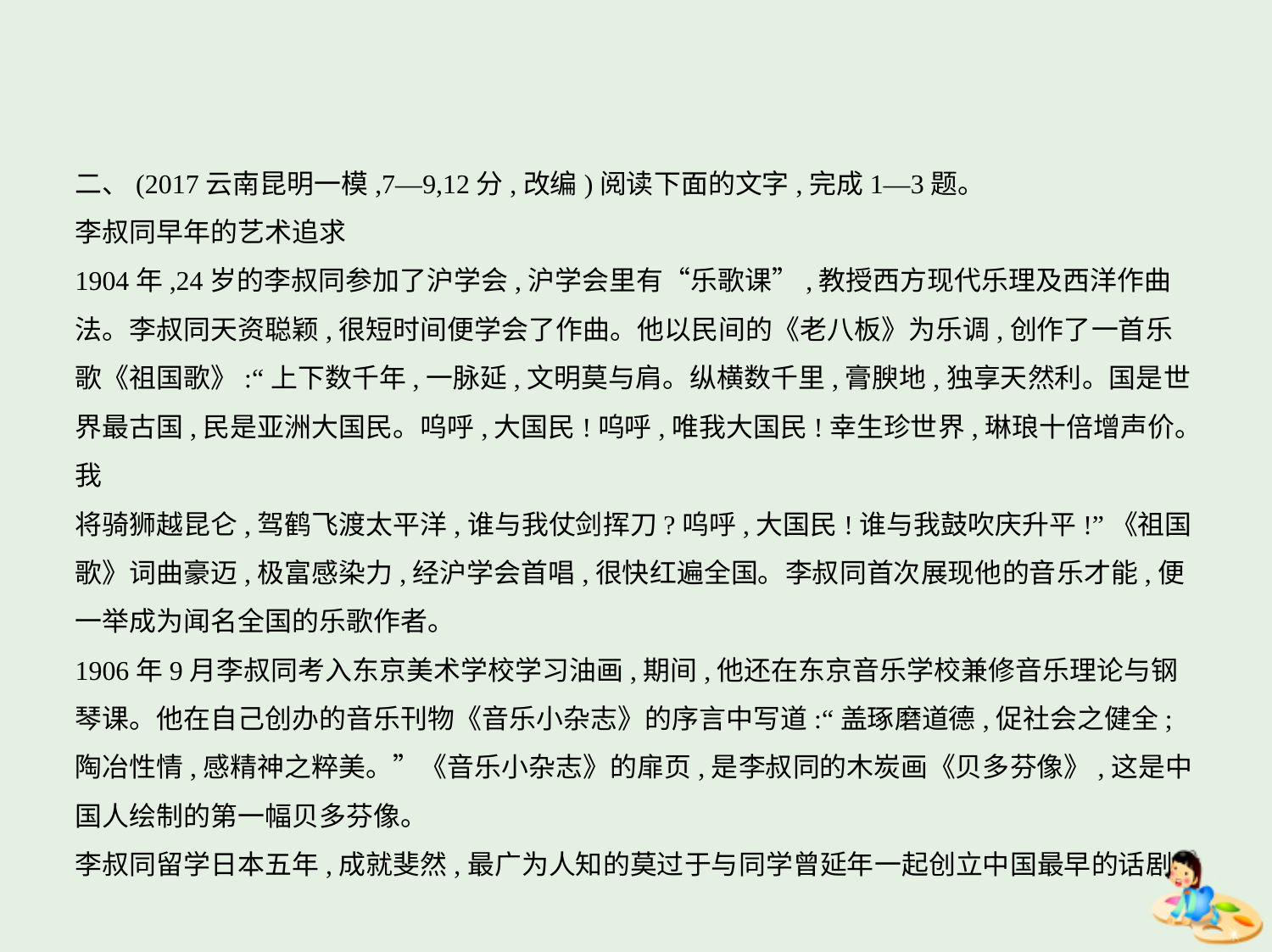

二、(2017云南昆明一模,7—9,12分,改编)阅读下面的文字,完成1—3题。
李叔同早年的艺术追求
1904年,24岁的李叔同参加了沪学会,沪学会里有“乐歌课”,教授西方现代乐理及西洋作曲
法。李叔同天资聪颖,很短时间便学会了作曲。他以民间的《老八板》为乐调,创作了一首乐
歌《祖国歌》:“上下数千年,一脉延,文明莫与肩。纵横数千里,膏腴地,独享天然利。国是世
界最古国,民是亚洲大国民。呜呼,大国民!呜呼,唯我大国民!幸生珍世界,琳琅十倍增声价。我
将骑狮越昆仑,驾鹤飞渡太平洋,谁与我仗剑挥刀?呜呼,大国民!谁与我鼓吹庆升平!”《祖国
歌》词曲豪迈,极富感染力,经沪学会首唱,很快红遍全国。李叔同首次展现他的音乐才能,便
一举成为闻名全国的乐歌作者。
1906年9月李叔同考入东京美术学校学习油画,期间,他还在东京音乐学校兼修音乐理论与钢
琴课。他在自己创办的音乐刊物《音乐小杂志》的序言中写道:“盖琢磨道德,促社会之健全;
陶冶性情,感精神之粹美。”《音乐小杂志》的扉页,是李叔同的木炭画《贝多芬像》,这是中
国人绘制的第一幅贝多芬像。
李叔同留学日本五年,成就斐然,最广为人知的莫过于与同学曾延年一起创立中国最早的话剧